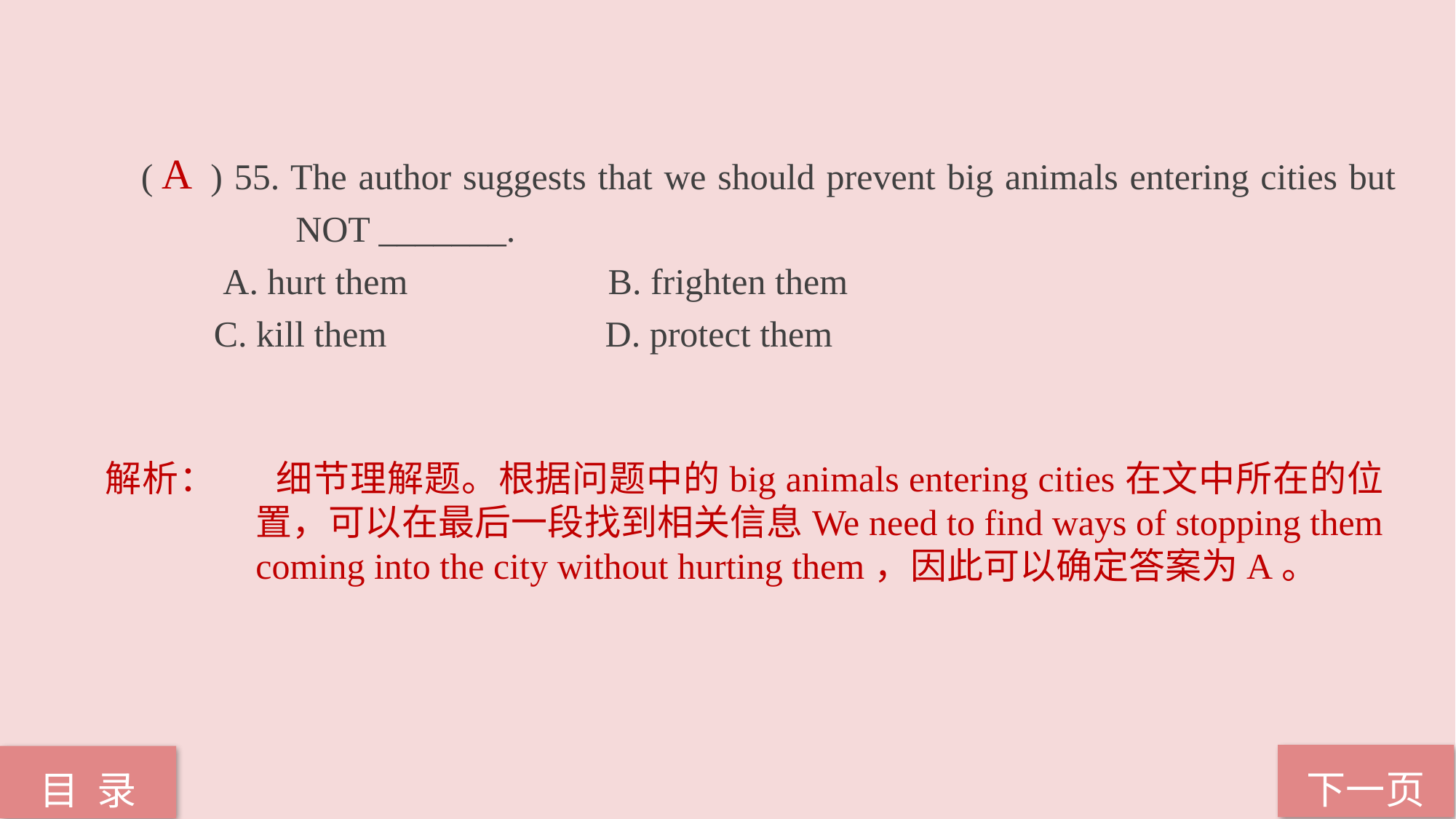

(     ) 55. The author suggests that we should prevent big animals entering cities but 	     NOT _______.
         A. hurt them                      B. frighten them
        C. kill them                        D. protect them
A
解析：	  细节理解题。根据问题中的big animals entering cities在文中所在的位置，可以在最后一段找到相关信息We need to find ways of stopping them coming into the city without hurting them，因此可以确定答案为A。